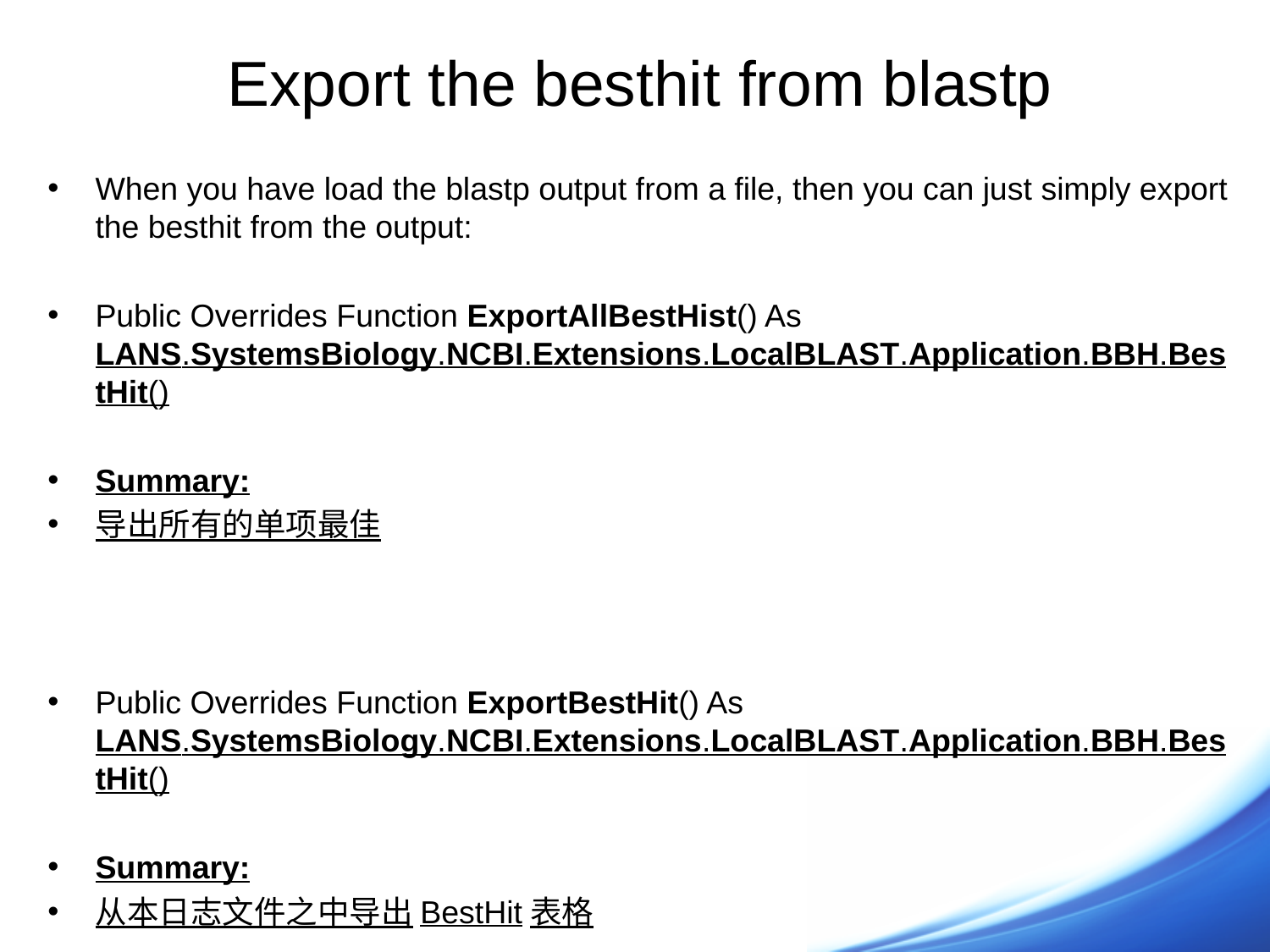

# Export the besthit from blastp
When you have load the blastp output from a file, then you can just simply export the besthit from the output:

Public Overrides Function ExportAllBestHist() As LANS.SystemsBiology.NCBI.Extensions.LocalBLAST.Application.BBH.BestHit()

Summary:
导出所有的单项最佳

Public Overrides Function ExportBestHit() As LANS.SystemsBiology.NCBI.Extensions.LocalBLAST.Application.BBH.BestHit()

Summary:
从本日志文件之中导出BestHit表格